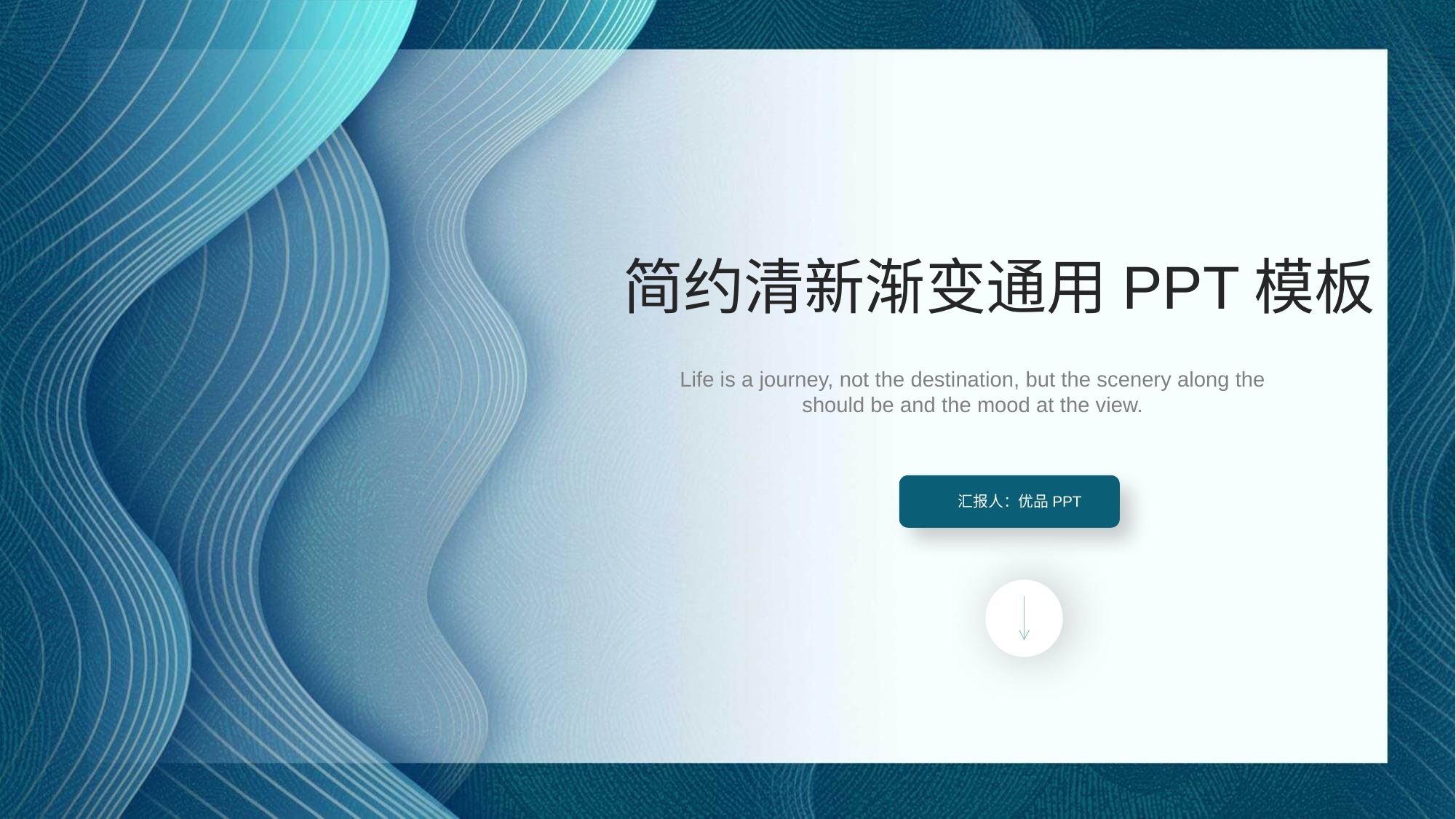

简约清新渐变通用PPT模板
Life is a journey, not the destination, but the scenery along the should be and the mood at the view.

汇报人：优品PPT